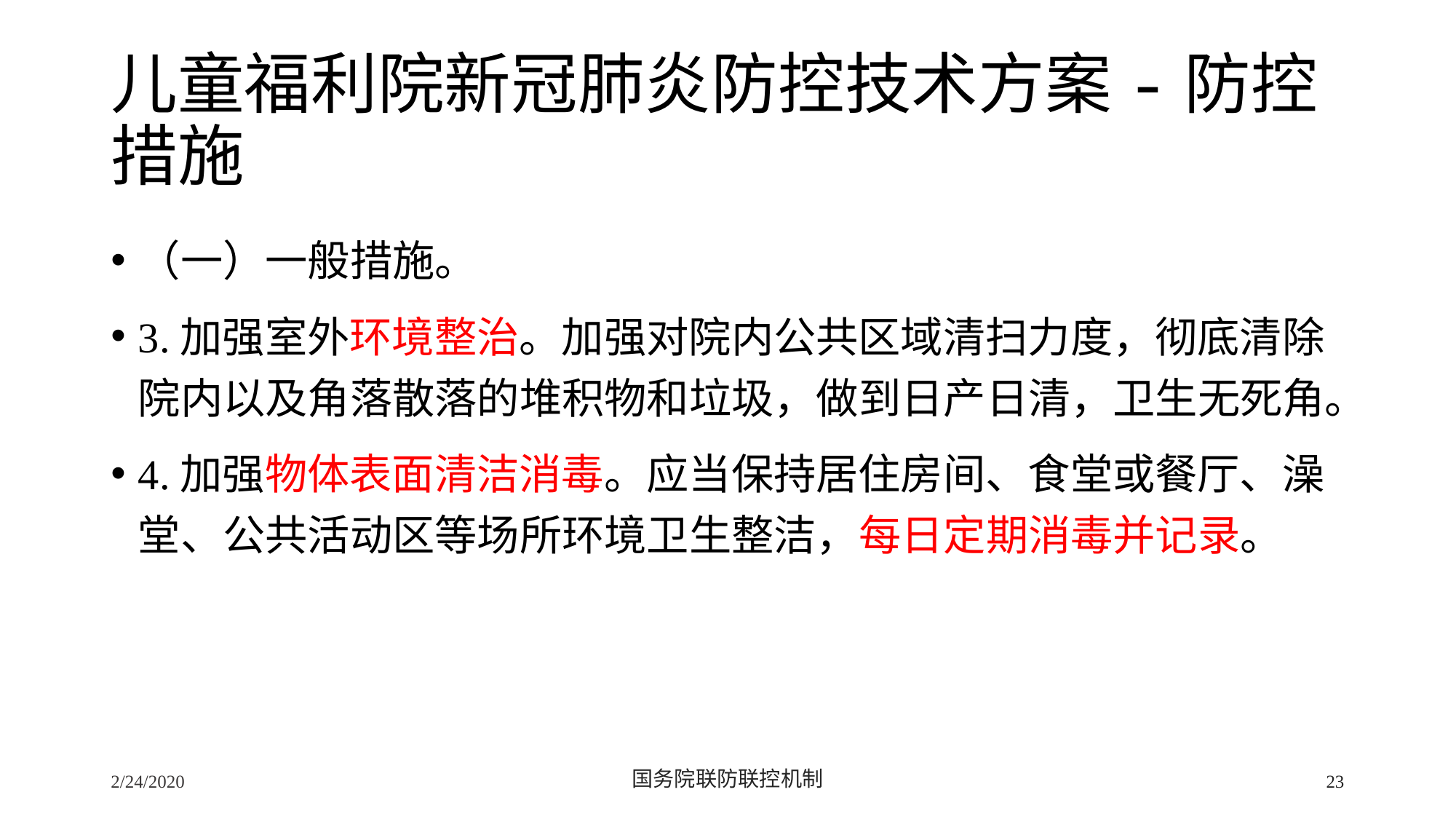

# 儿童福利院新冠肺炎防控技术方案-防控措施
（一）一般措施。
3.加强室外环境整治。加强对院内公共区域清扫力度，彻底清除院内以及角落散落的堆积物和垃圾，做到日产日清，卫生无死角。
4.加强物体表面清洁消毒。应当保持居住房间、食堂或餐厅、澡堂、公共活动区等场所环境卫生整洁，每日定期消毒并记录。

2/24/2020
国务院联防联控机制
23